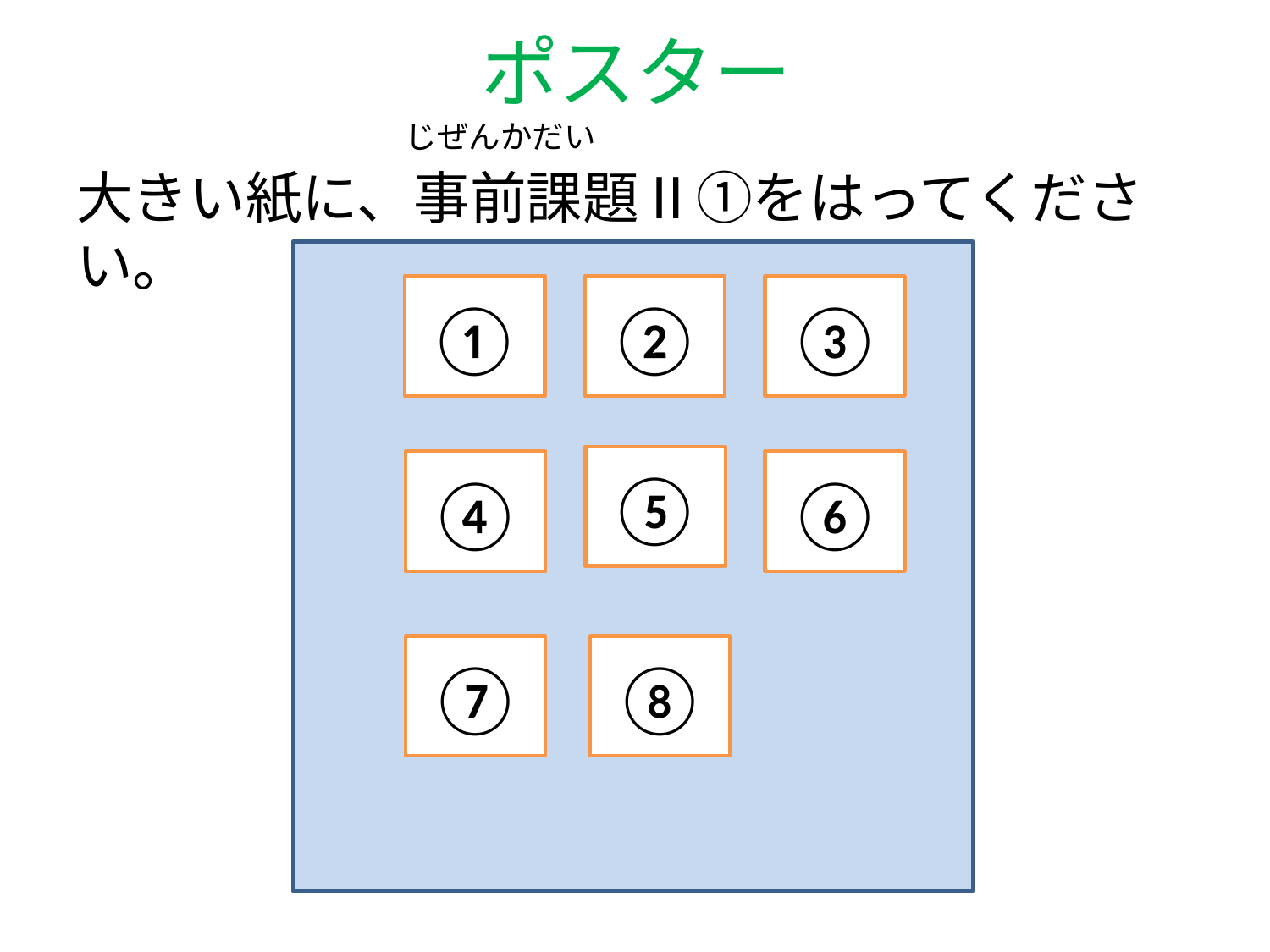

# ポスター
じぜんかだい
大きい紙に、事前課題Ⅱ①をはってください。

①
②
③
⑤
④
⑥
⑦
⑧